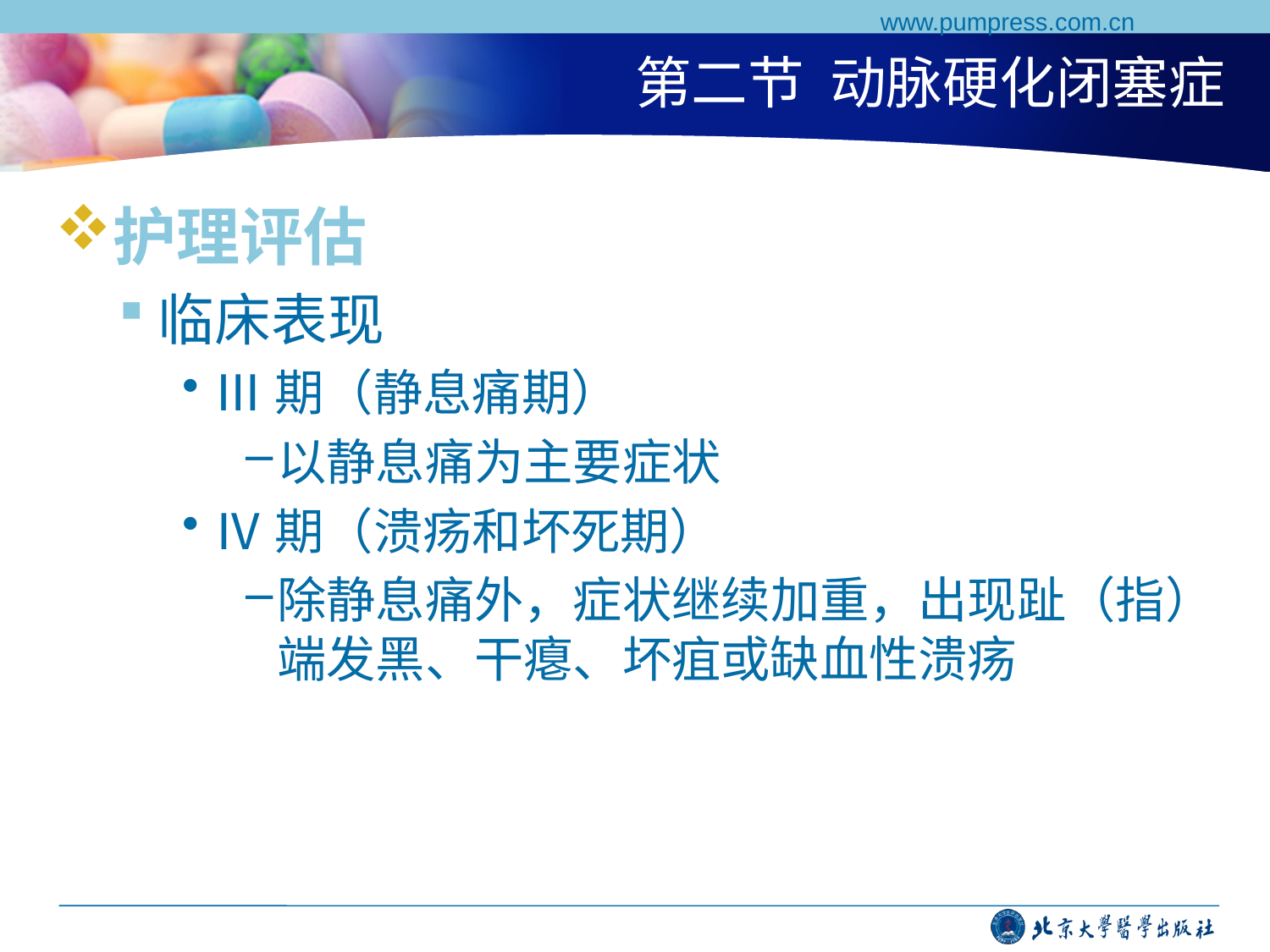

www.pumpress.com.cn
# 第二节  动脉硬化闭塞症
护理评估
临床表现
Ⅲ期（静息痛期）
以静息痛为主要症状
Ⅳ期（溃疡和坏死期）
除静息痛外，症状继续加重，出现趾（指）端发黑、干瘪、坏疽或缺血性溃疡